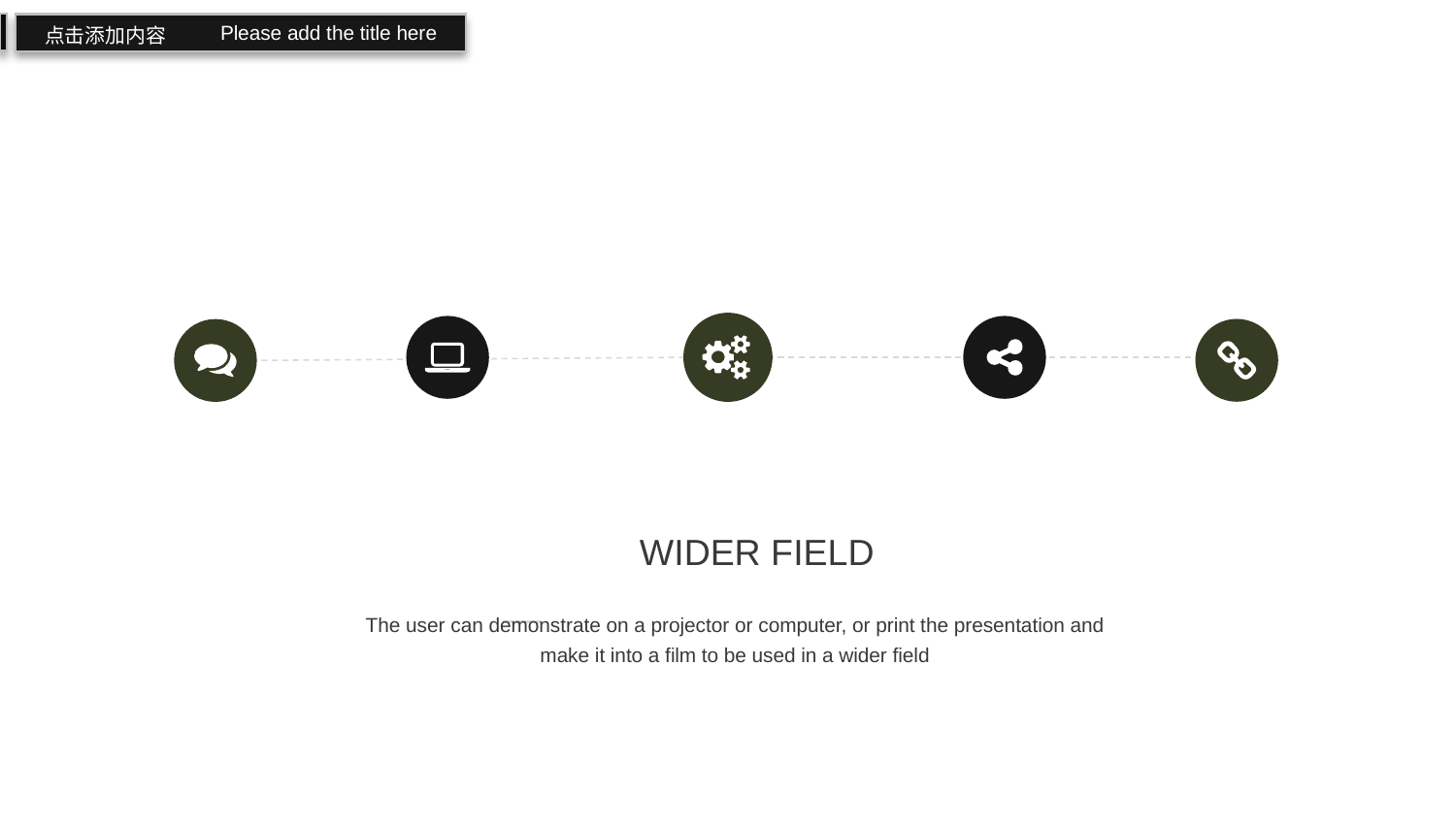

Please add the title here

点击添加内容

WIDER FIELD
The user can demonstrate on a projector or computer, or print the presentation and make it into a film to be used in a wider field